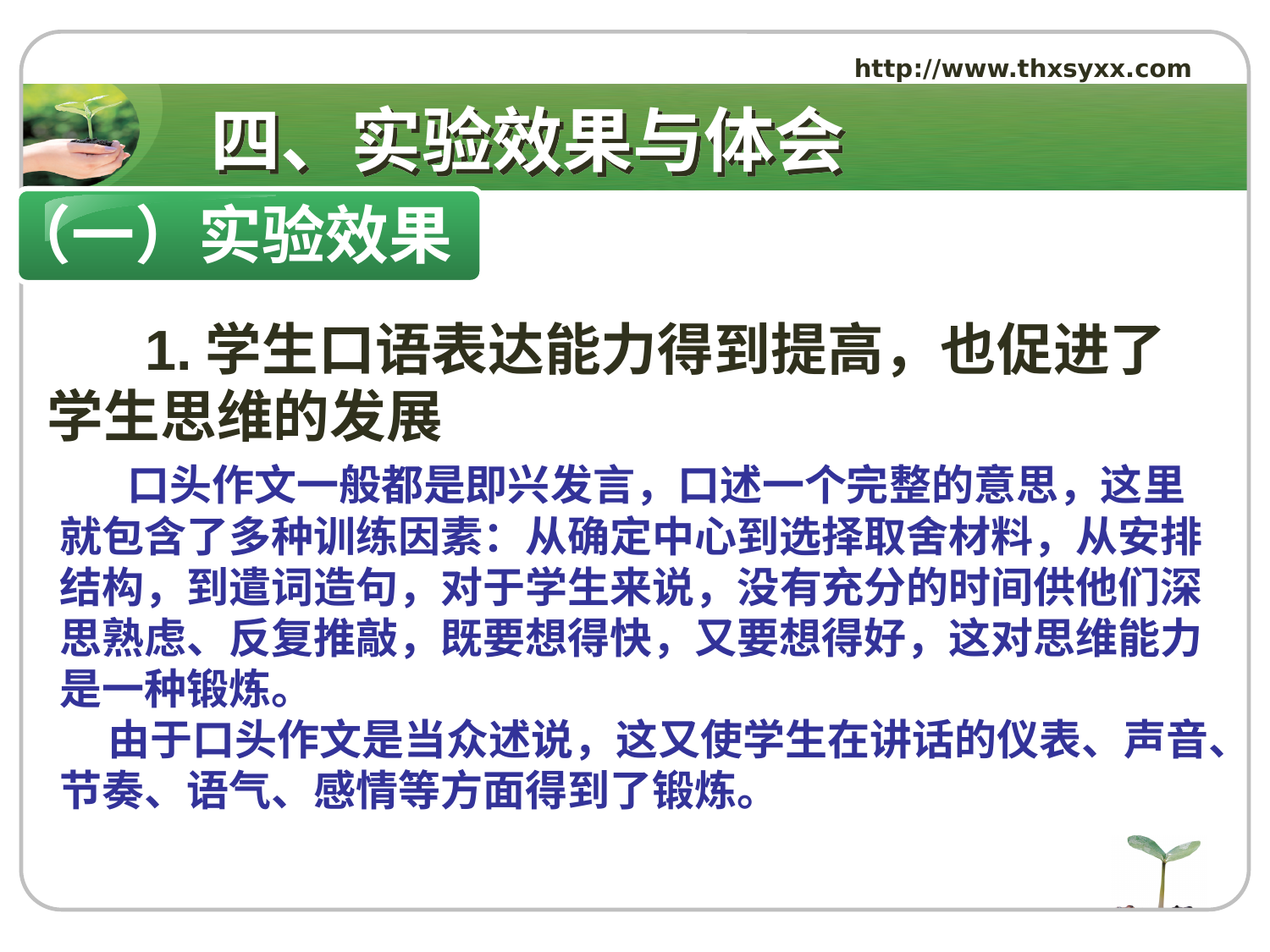

http://www.thxsyxx.com
# 四、实验效果与体会
（一）实验效果

           1.学生口语表达能力得到提高，也促进了学生思维的发展
      口头作文一般都是即兴发言，口述一个完整的意思，这里就包含了多种训练因素：从确定中心到选择取舍材料，从安排结构，到遣词造句，对于学生来说，没有充分的时间供他们深思熟虑、反复推敲，既要想得快，又要想得好，这对思维能力是一种锻炼。
    由于口头作文是当众述说，这又使学生在讲话的仪表、声音、节奏、语气、感情等方面得到了锻炼。